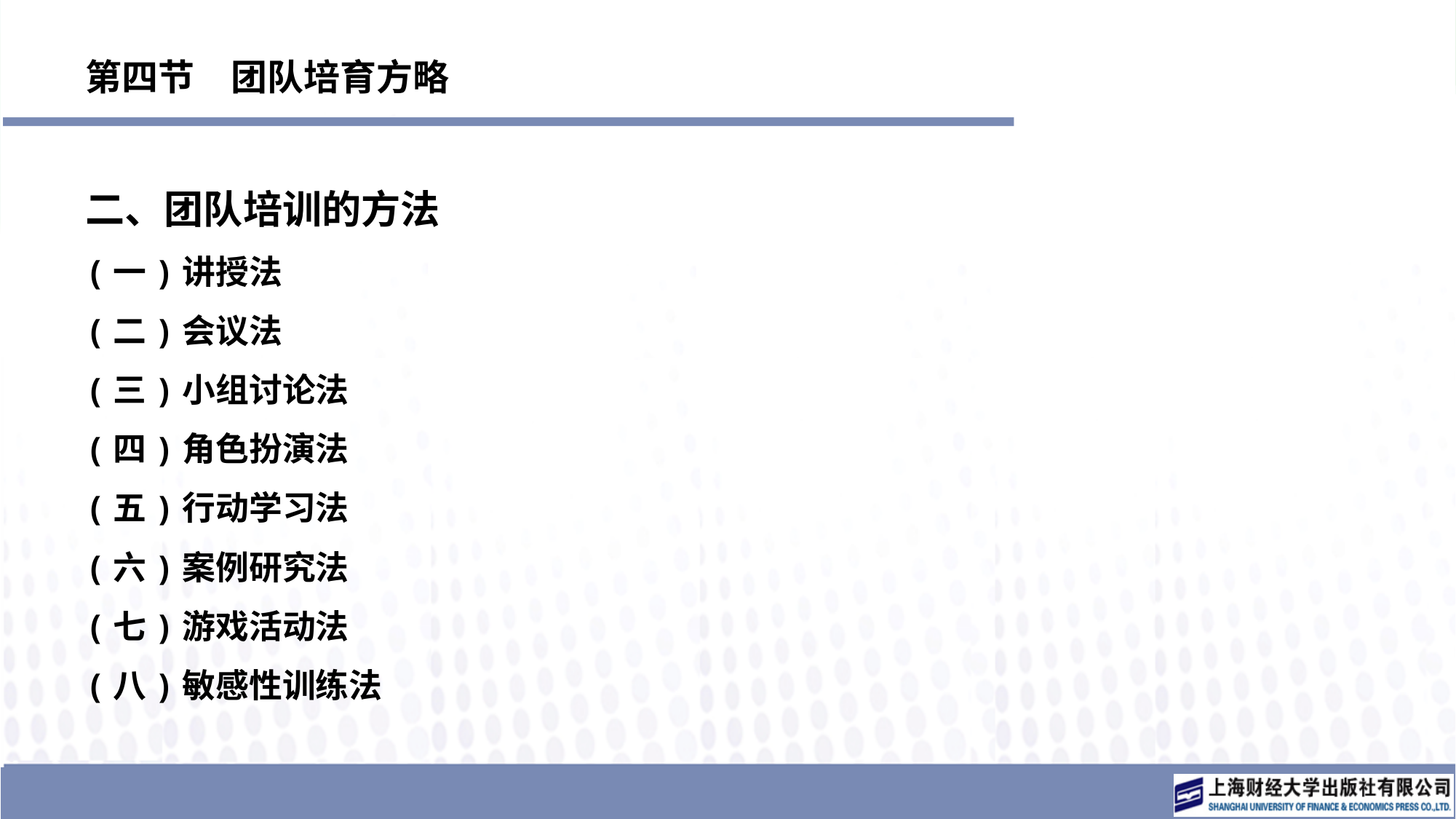

# 第四节　团队培育方略
二、团队培训的方法
(一)讲授法
(二)会议法
(三)小组讨论法
(四)角色扮演法
(五)行动学习法
(六)案例研究法
(七)游戏活动法
(八)敏感性训练法